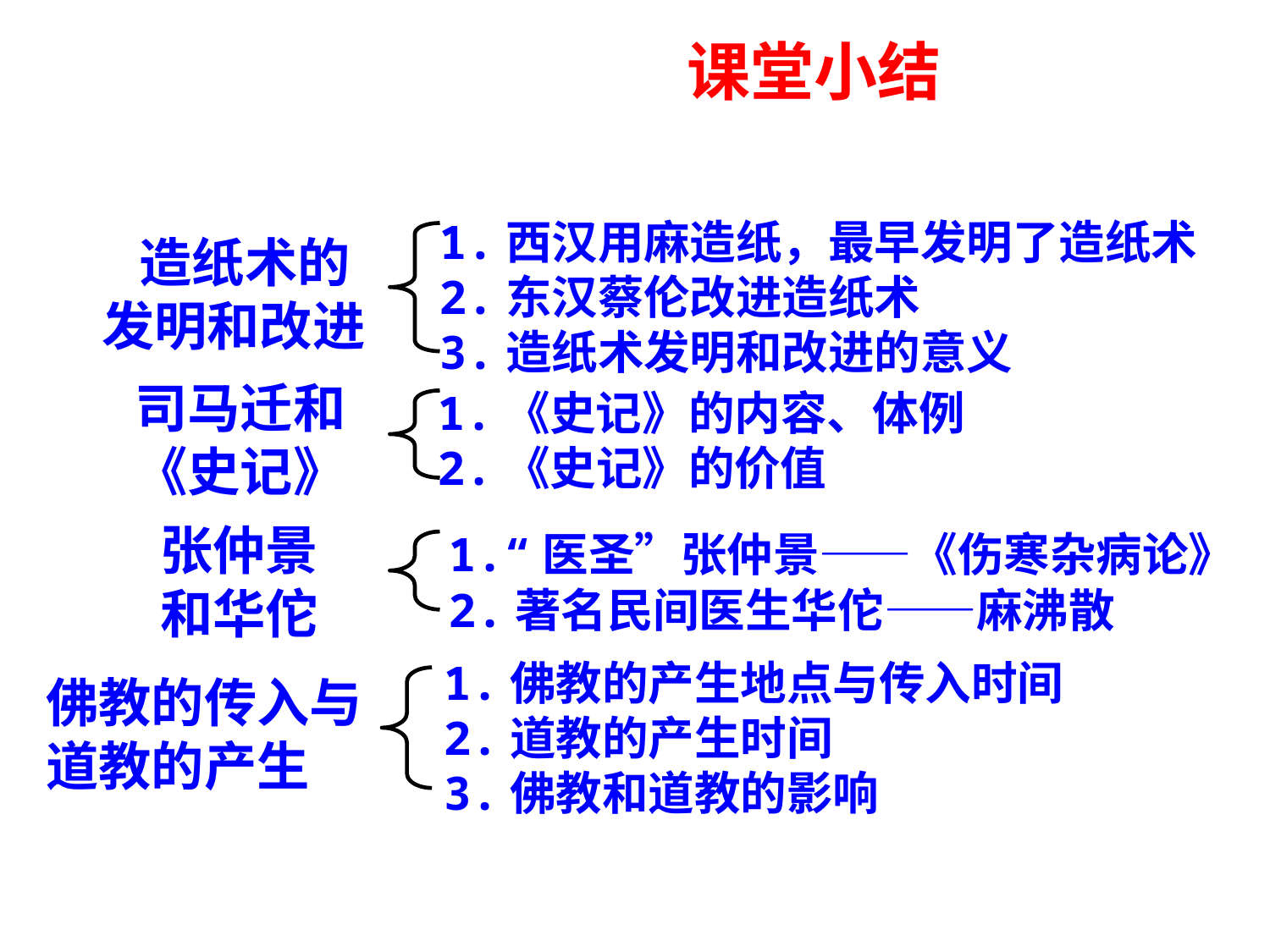

课堂小结
1.西汉用麻造纸，最早发明了造纸术
2.东汉蔡伦改进造纸术
3.造纸术发明和改进的意义

造纸术的
发明和改进
司马迁和《史记》
1.《史记》的内容、体例
2.《史记》的价值

张仲景和华佗
1.“医圣”张仲景——《伤寒杂病论》
2.著名民间医生华佗——麻沸散

1.佛教的产生地点与传入时间
2.道教的产生时间
3.佛教和道教的影响
佛教的传入与道教的产生